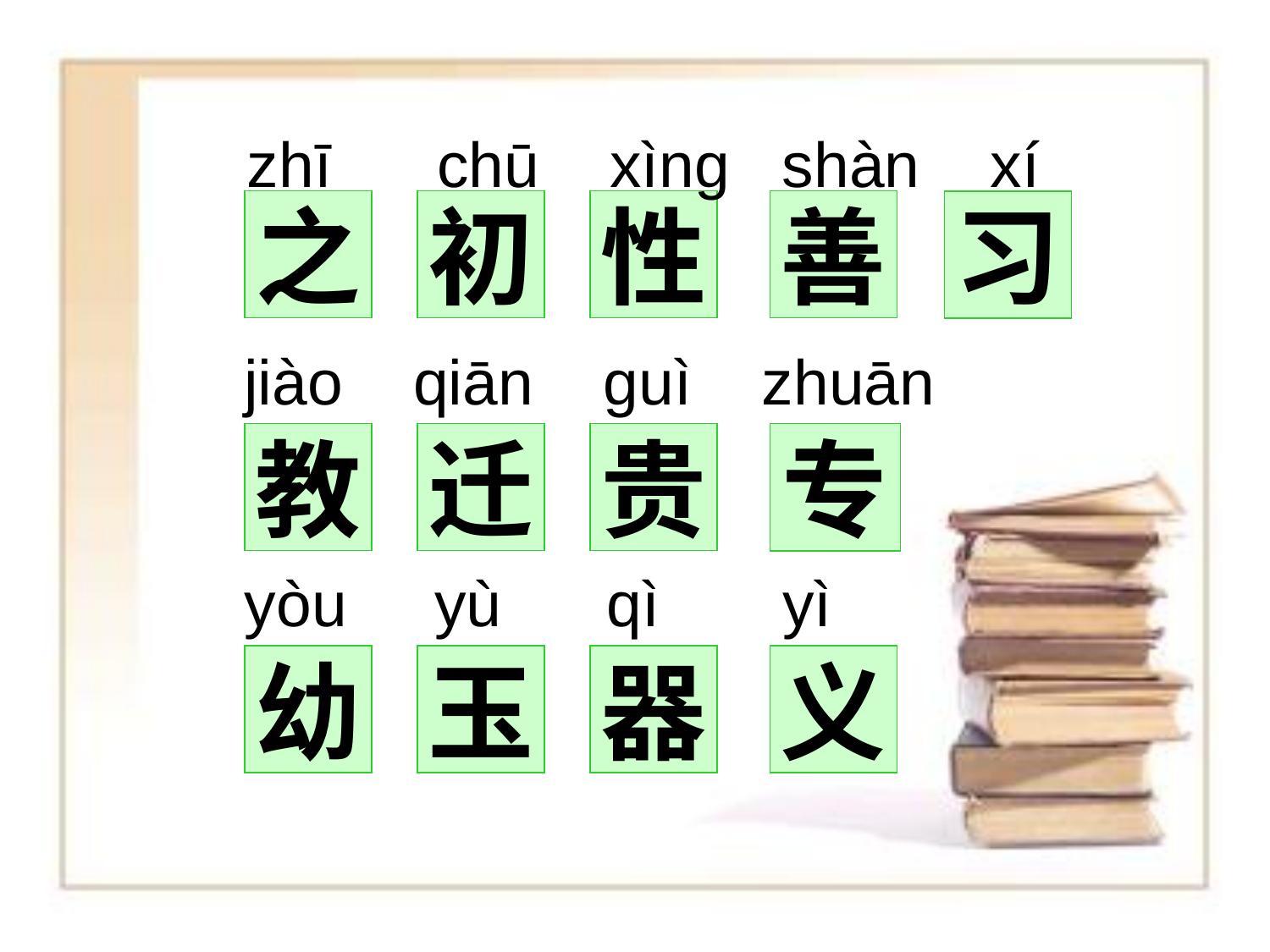

zhī      chū    xìng   shàn    xí
之
初
性
善
习
 jiào    qiān    guì    zhuān
教
迁
贵
专
 yòu     yù      qì       yì
义
幼
玉
器